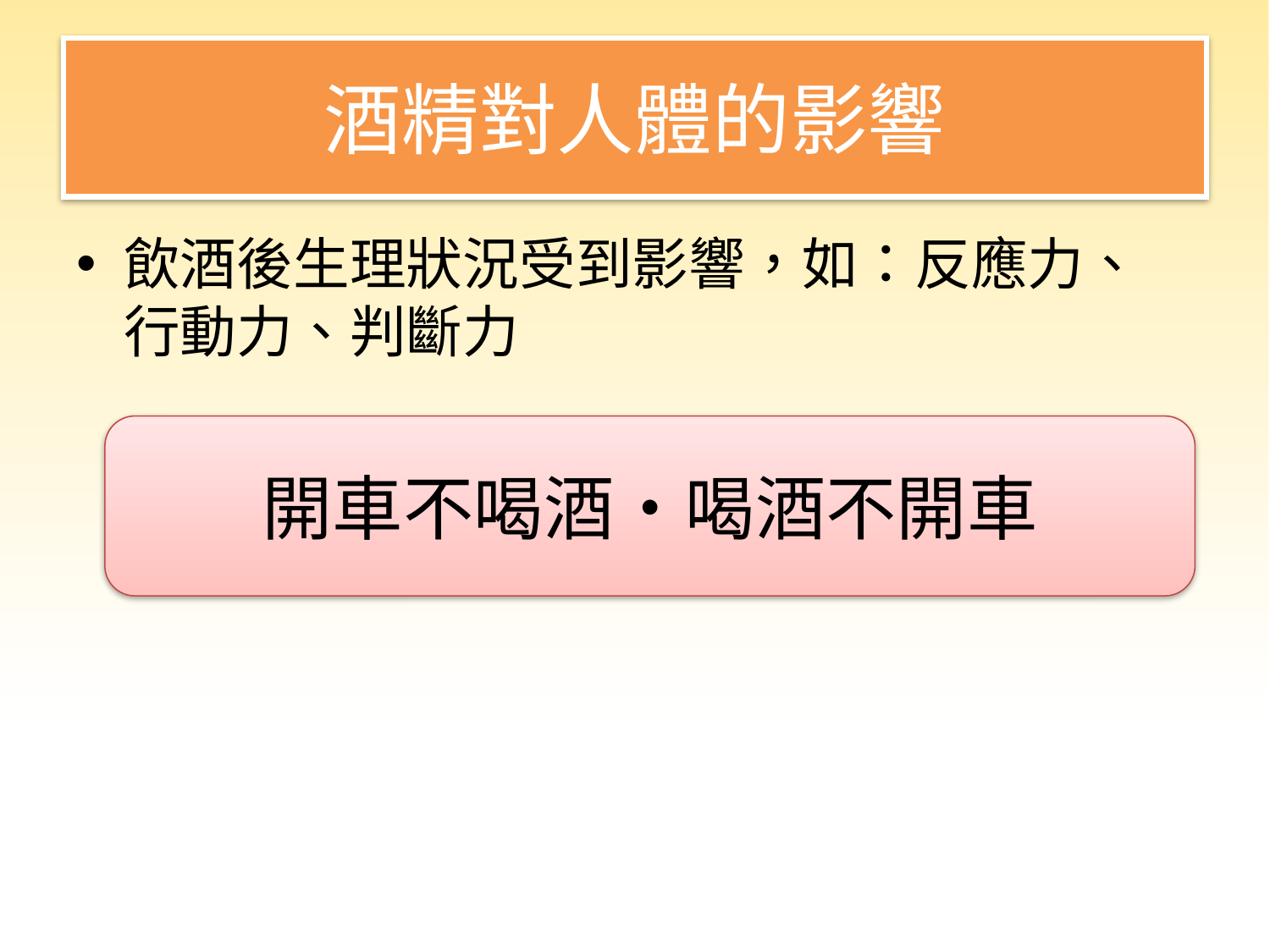

# 酒精對人體的影響
飲酒後生理狀況受到影響，如：反應力、行動力、判斷力

開車不喝酒‧喝酒不開車